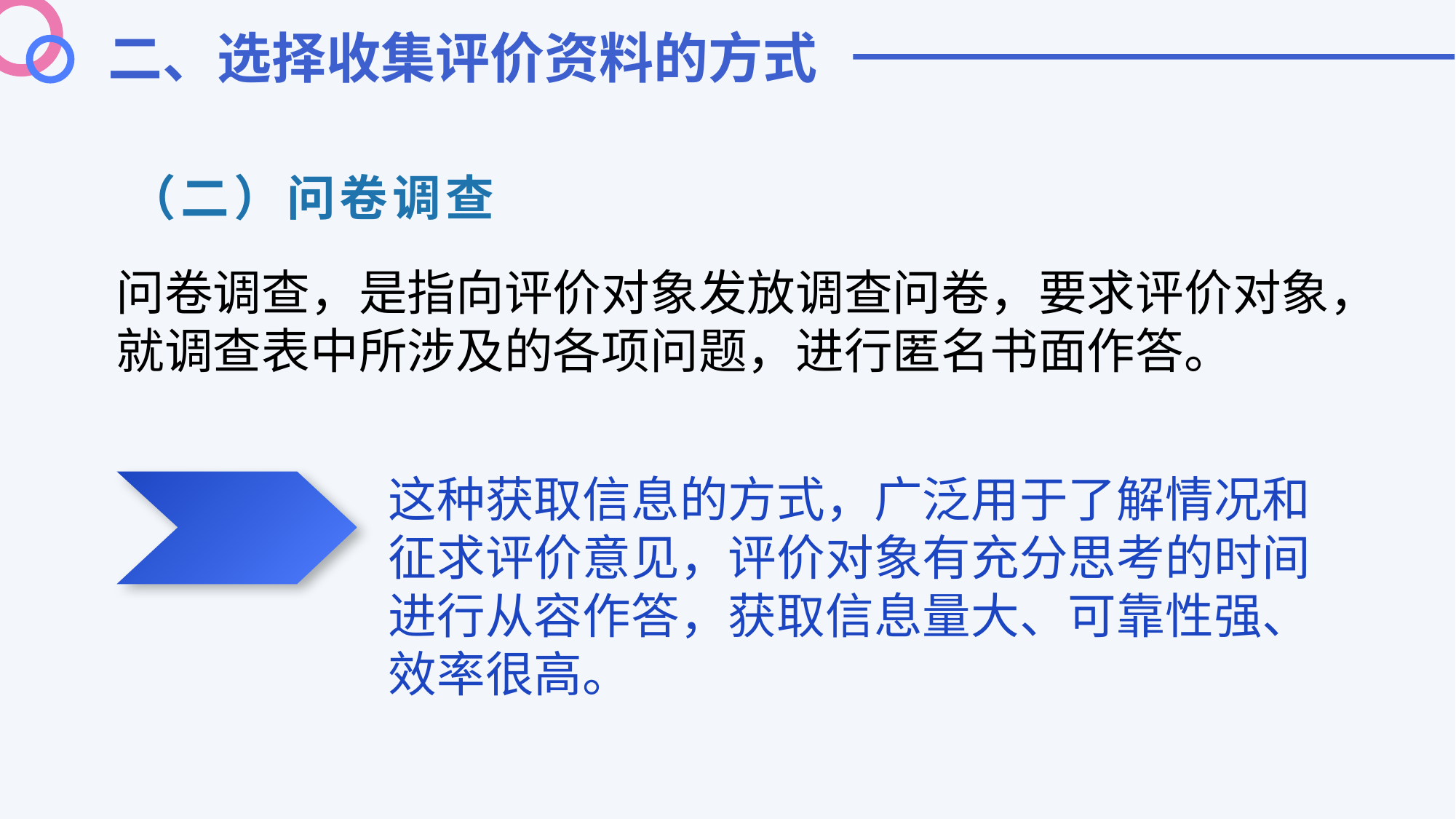

二、选择收集评价资料的方式

（二）问卷调查
问卷调查，是指向评价对象发放调查问卷，要求评价对象，就调查表中所涉及的各项问题，进行匿名书面作答。
这种获取信息的方式，广泛用于了解情况和征求评价意见，评价对象有充分思考的时间进行从容作答，获取信息量大、可靠性强、效率很高。